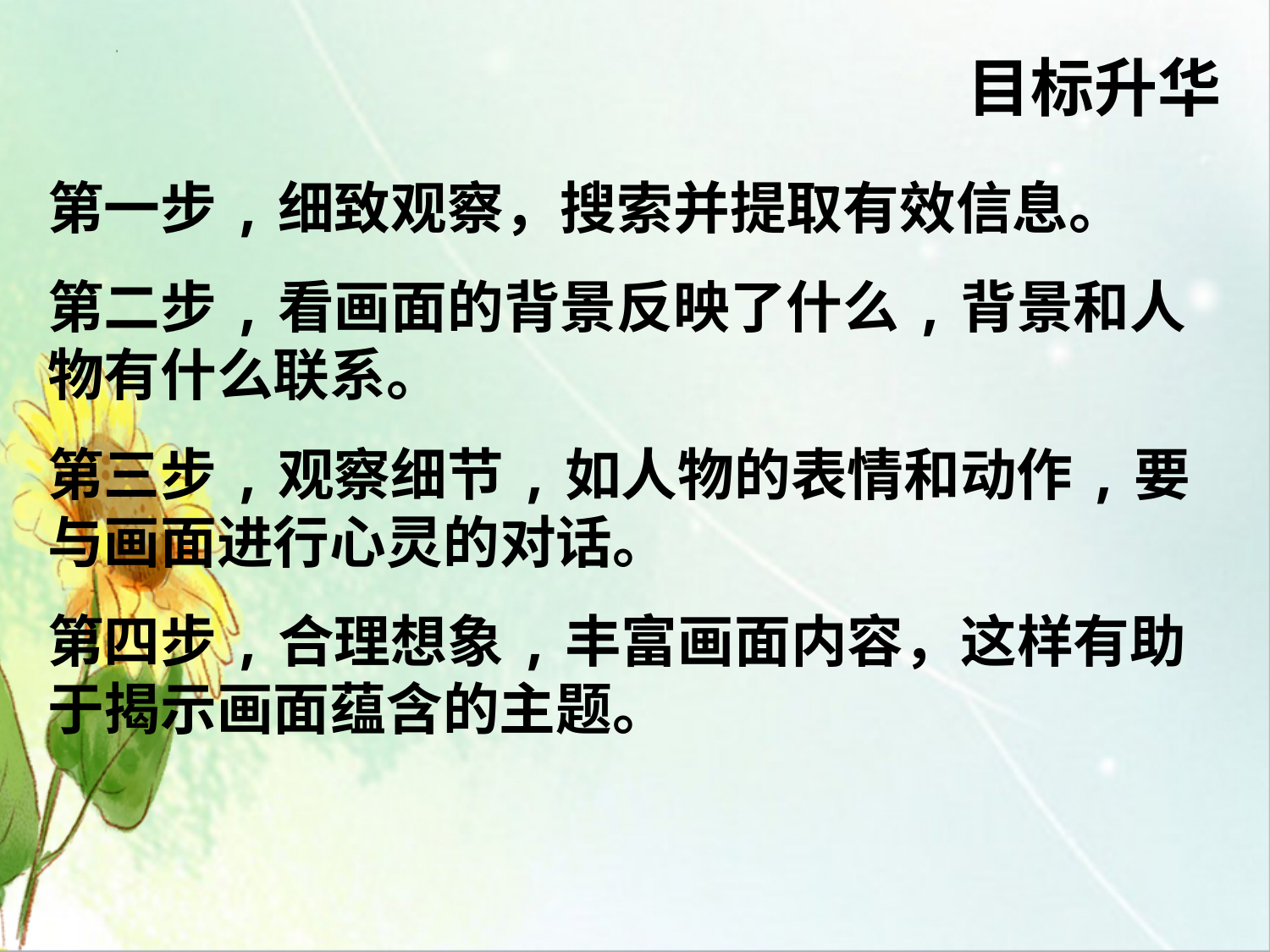

目标升华
第一步,细致观察，搜索并提取有效信息。
第二步,看画面的背景反映了什么,背景和人物有什么联系。
第三步,观察细节,如人物的表情和动作,要与画面进行心灵的对话。
第四步,合理想象,丰富画面内容，这样有助于揭示画面蕴含的主题。